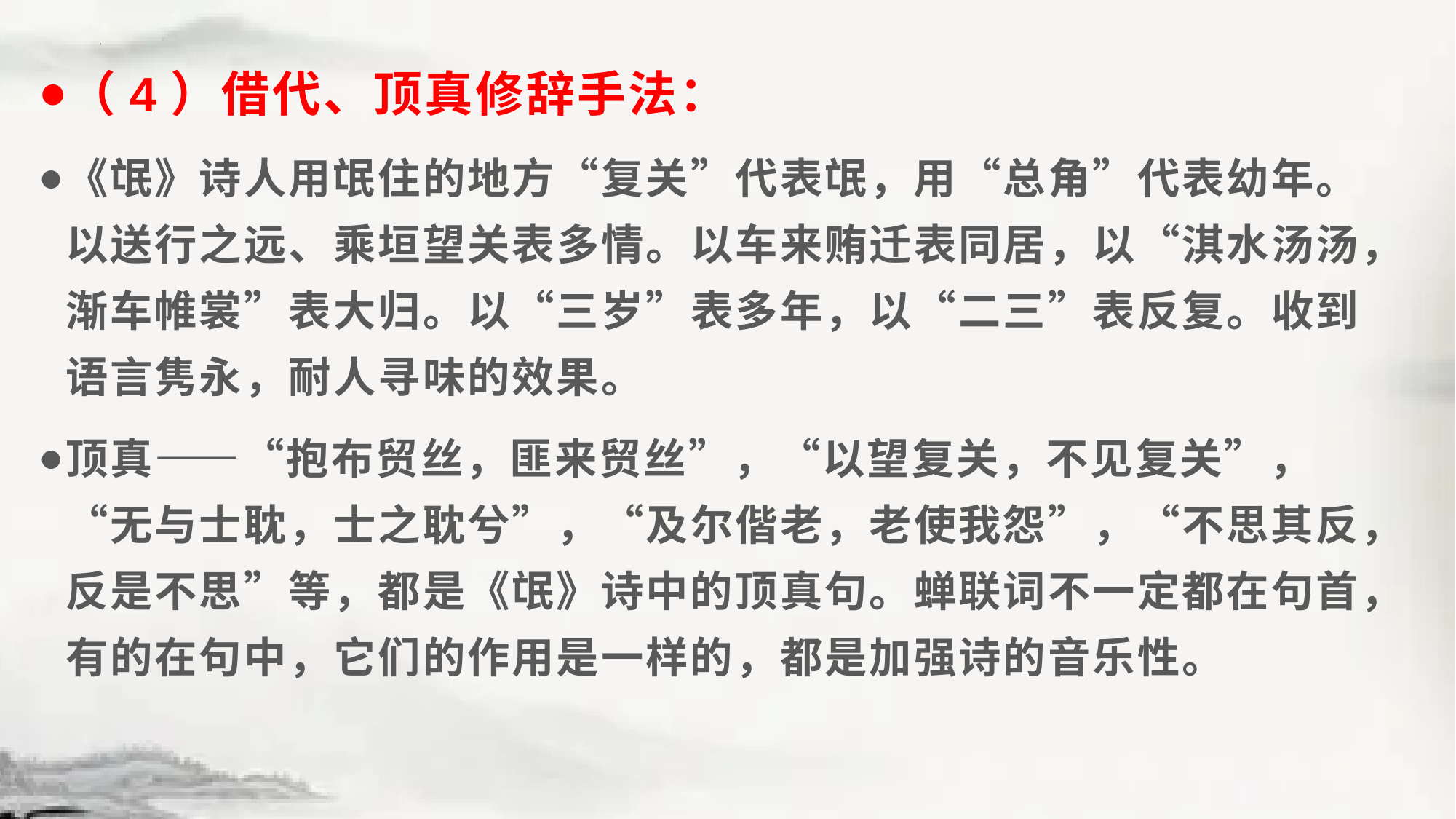

（4）借代、顶真修辞手法：
《氓》诗人用氓住的地方“复关”代表氓，用“总角”代表幼年。以送行之远、乘垣望关表多情。以车来贿迁表同居，以“淇水汤汤，渐车帷裳”表大归。以“三岁”表多年，以“二三”表反复。收到语言隽永，耐人寻味的效果。
顶真——“抱布贸丝，匪来贸丝”，“以望复关，不见复关”，“无与士耽，士之耽兮”，“及尔偕老，老使我怨”，“不思其反，反是不思”等，都是《氓》诗中的顶真句。蝉联词不一定都在句首，有的在句中，它们的作用是一样的，都是加强诗的音乐性。